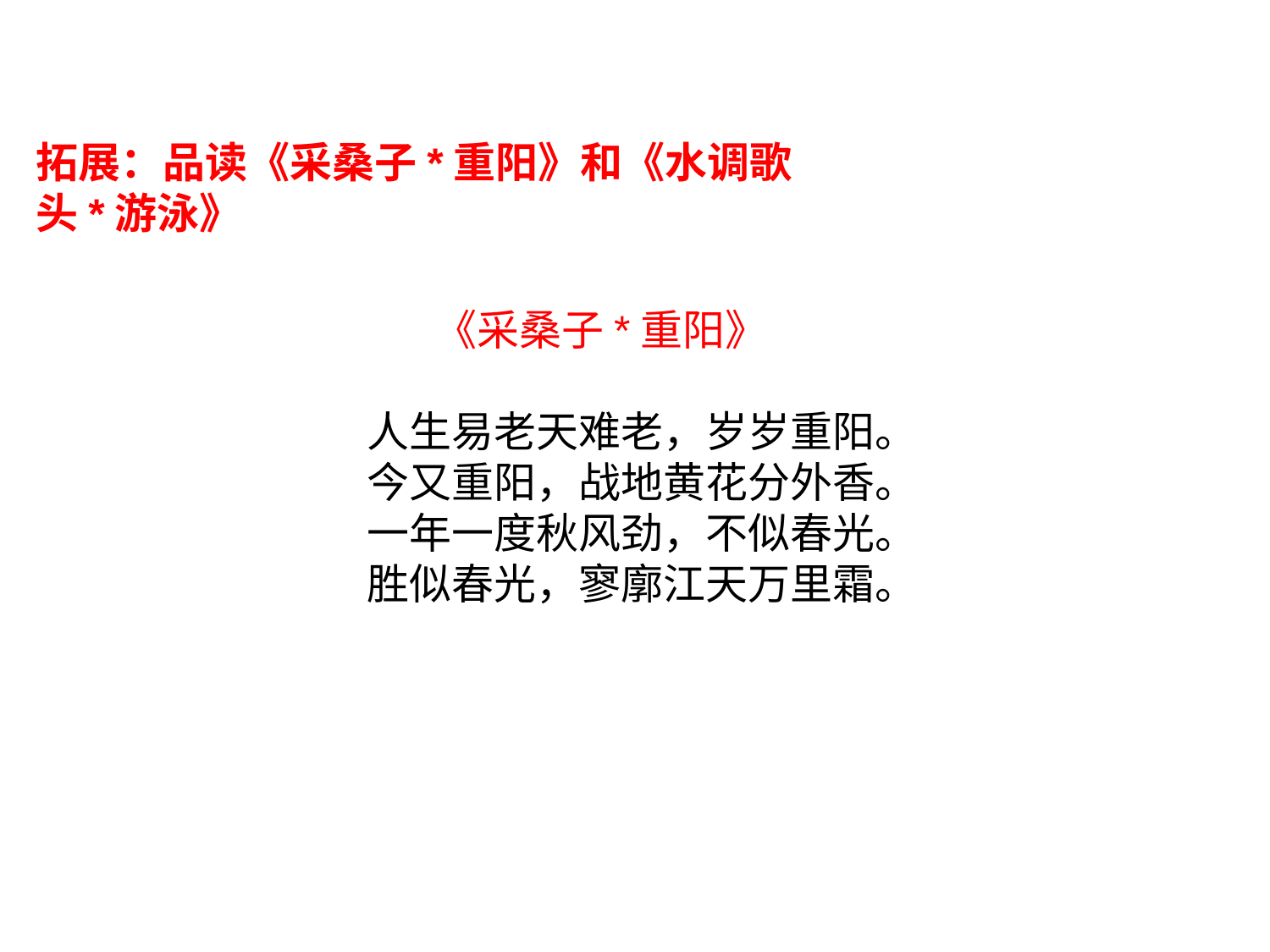

拓展：品读《采桑子*重阳》和《水调歌头*游泳》
      《采桑子*重阳》

人生易老天难老，岁岁重阳。
今又重阳，战地黄花分外香。
一年一度秋风劲，不似春光。
胜似春光，寥廓江天万里霜。